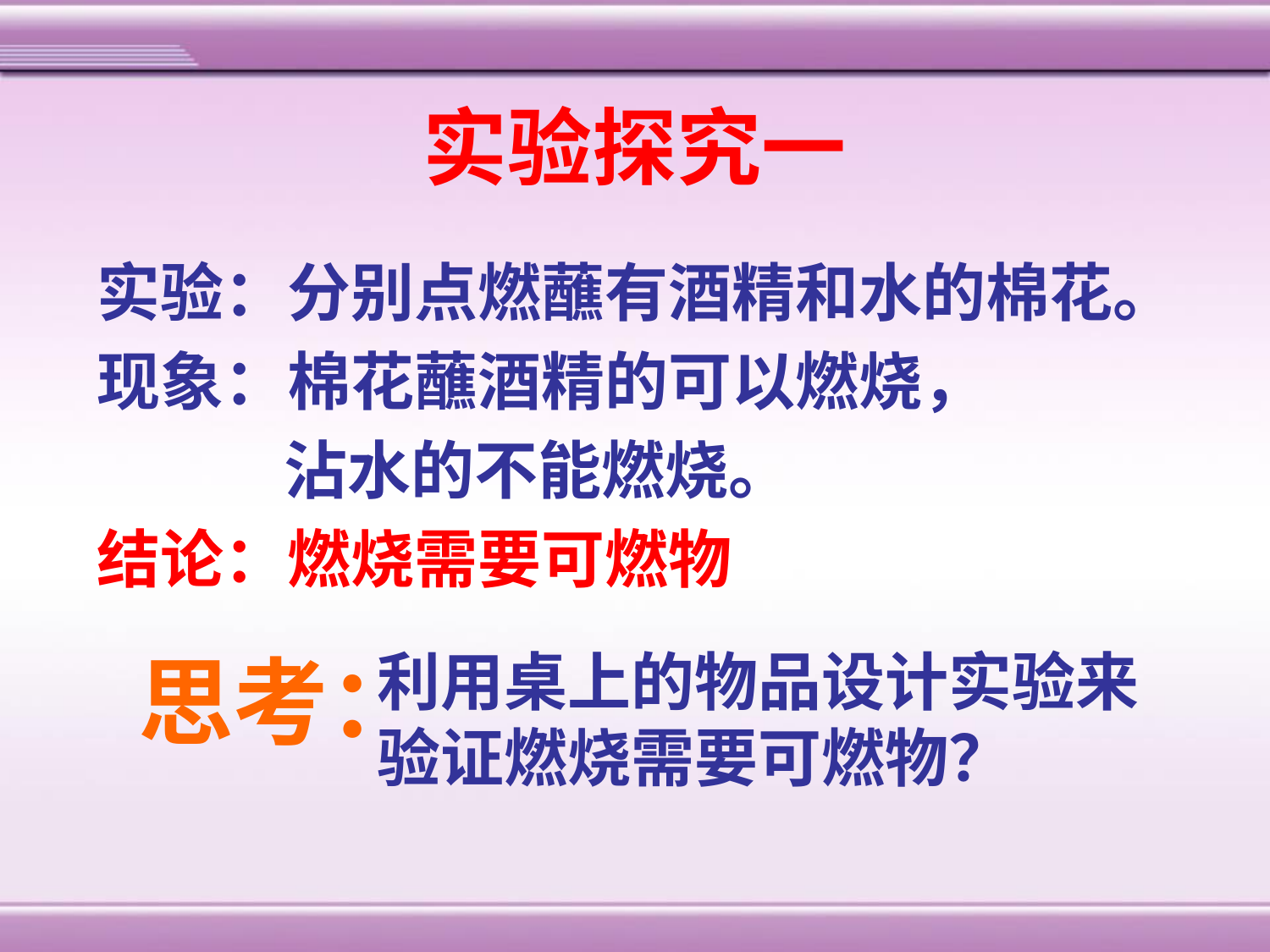

实验探究一
 实验：分别点燃蘸有酒精和水的棉花。
 现象：棉花蘸酒精的可以燃烧，
              沾水的不能燃烧。
 结论：燃烧需要可燃物
思考：
利用桌上的物品设计实验来验证燃烧需要可燃物？

5